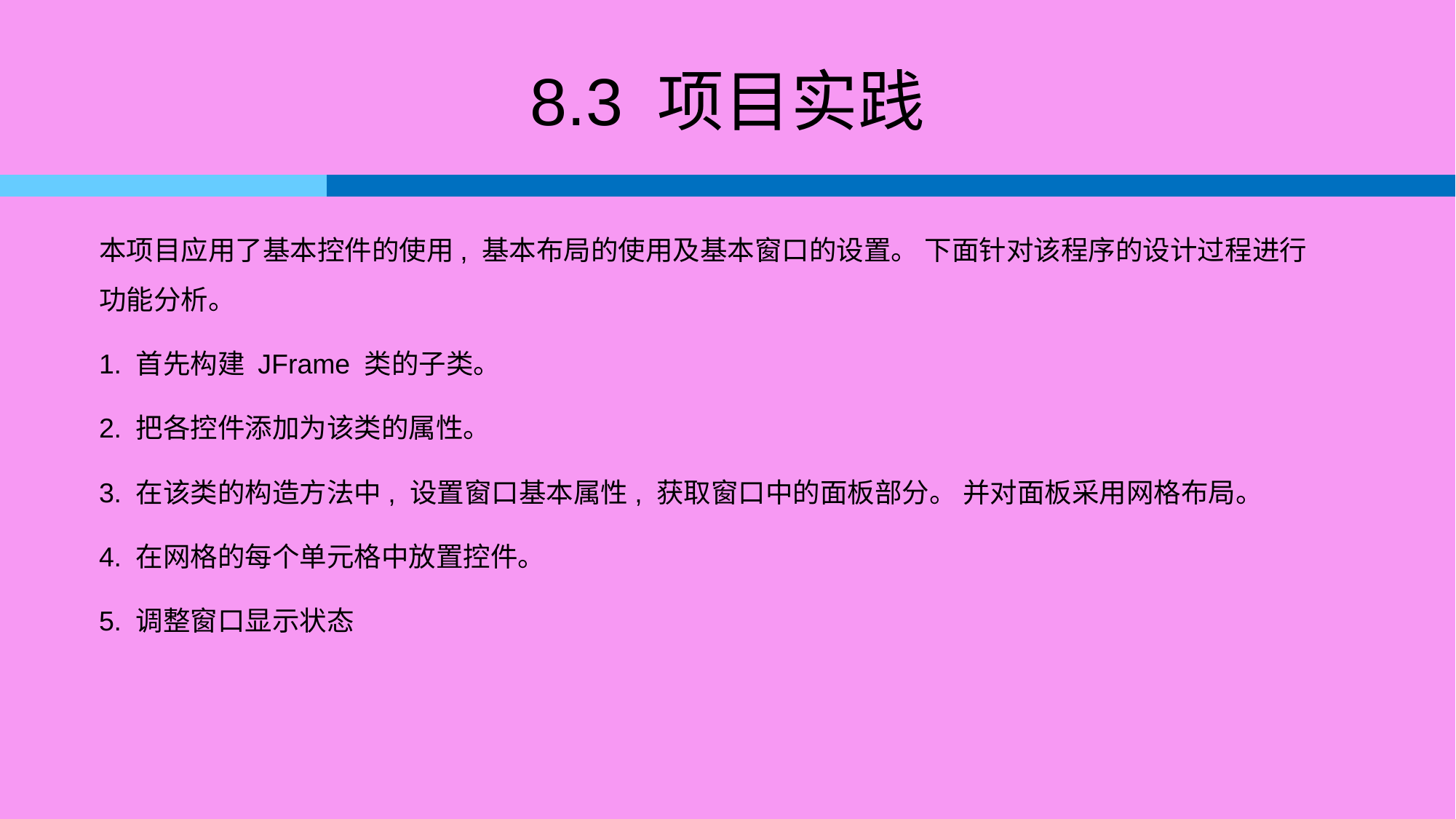

# 8.3 项目实践
本项目应用了基本控件的使用, 基本布局的使用及基本窗口的设置。 下面针对该程序的设计过程进行功能分析。
1. 首先构建 JFrame 类的子类。
2. 把各控件添加为该类的属性。
3. 在该类的构造方法中, 设置窗口基本属性, 获取窗口中的面板部分。 并对面板采用网格布局。
4. 在网格的每个单元格中放置控件。
5. 调整窗口显示状态